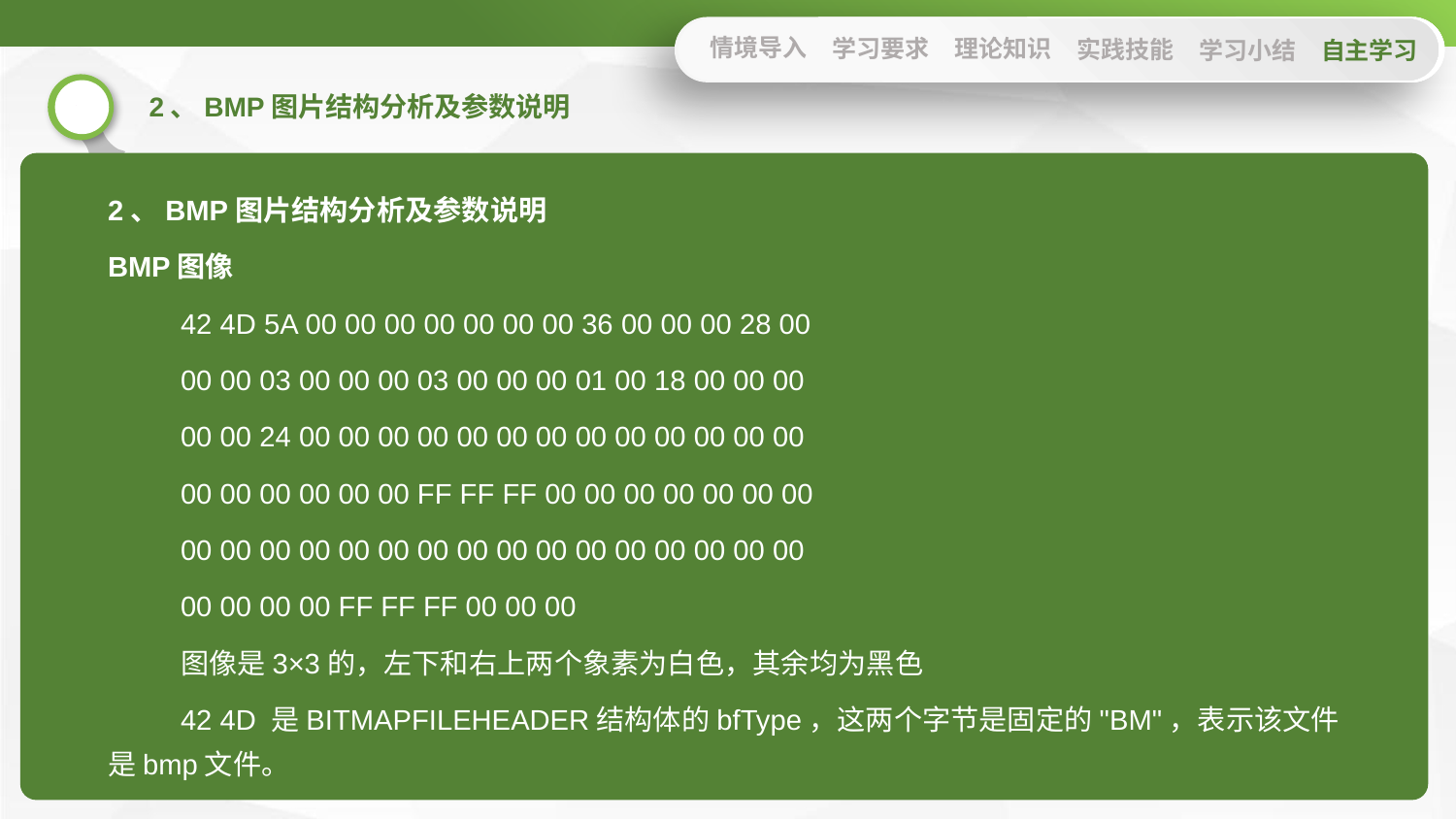

情境导入
学习要求
理论知识
实践技能
学习小结
自主学习
2、BMP图片结构分析及参数说明
2、BMP图片结构分析及参数说明
BMP图像
42 4D 5A 00 00 00 00 00 00 00 36 00 00 00 28 00
00 00 03 00 00 00 03 00 00 00 01 00 18 00 00 00
00 00 24 00 00 00 00 00 00 00 00 00 00 00 00 00
00 00 00 00 00 00 FF FF FF 00 00 00 00 00 00 00
00 00 00 00 00 00 00 00 00 00 00 00 00 00 00 00
00 00 00 00 FF FF FF 00 00 00
图像是3×3的，左下和右上两个象素为白色，其余均为黑色
42 4D 是BITMAPFILEHEADER结构体的bfType，这两个字节是固定的"BM"，表示该文件是bmp文件。